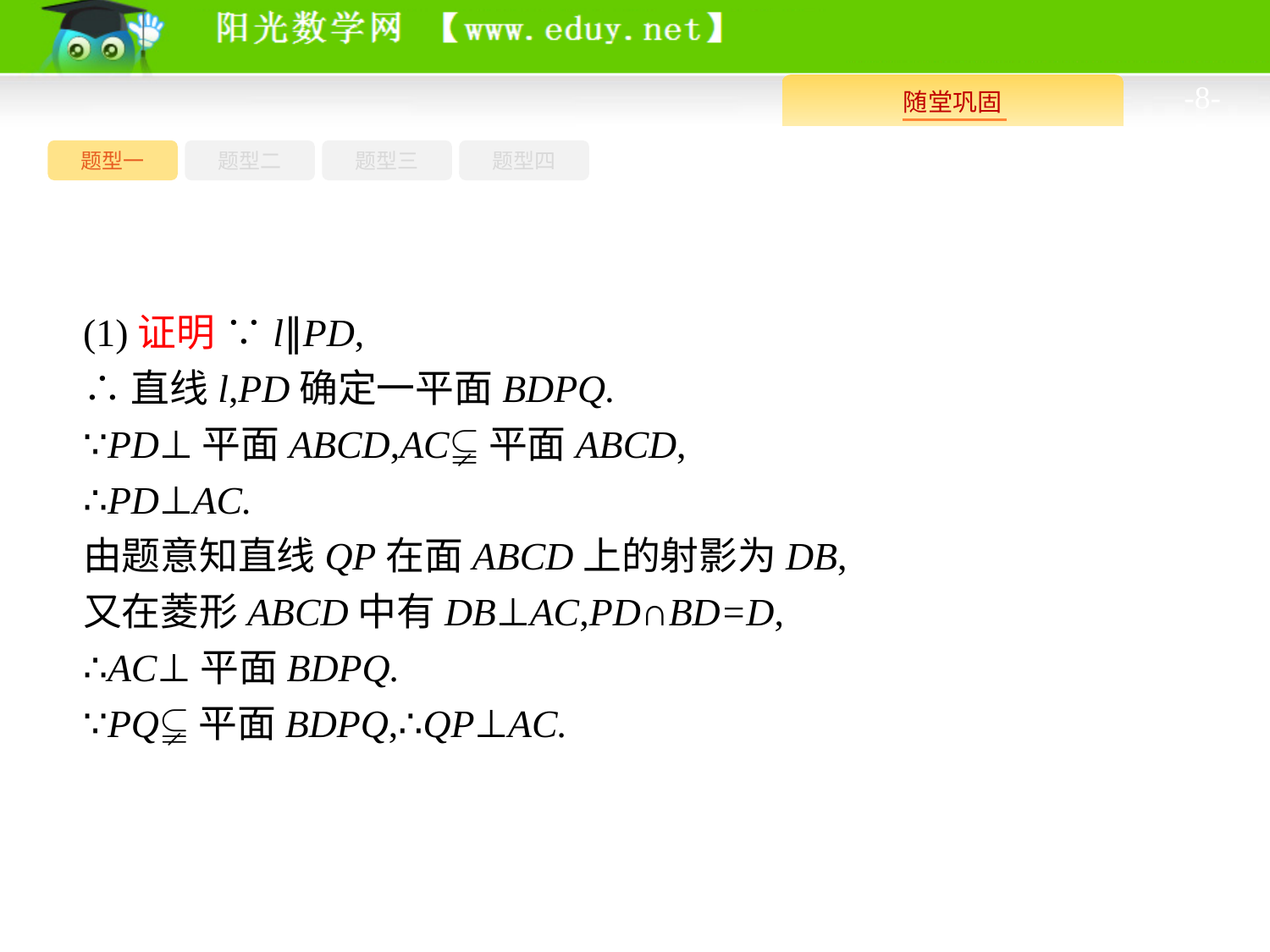

-8-
题型四
题型一
题型三
题型二
(1)证明 ∵l∥PD,
∴直线l,PD确定一平面BDPQ.
∵PD⊥平面ABCD,AC⫋平面ABCD,
∴PD⊥AC.
由题意知直线QP在面ABCD上的射影为DB,
又在菱形ABCD中有DB⊥AC,PD∩BD=D,
∴AC⊥平面BDPQ.
∵PQ⫋平面BDPQ,∴QP⊥AC.